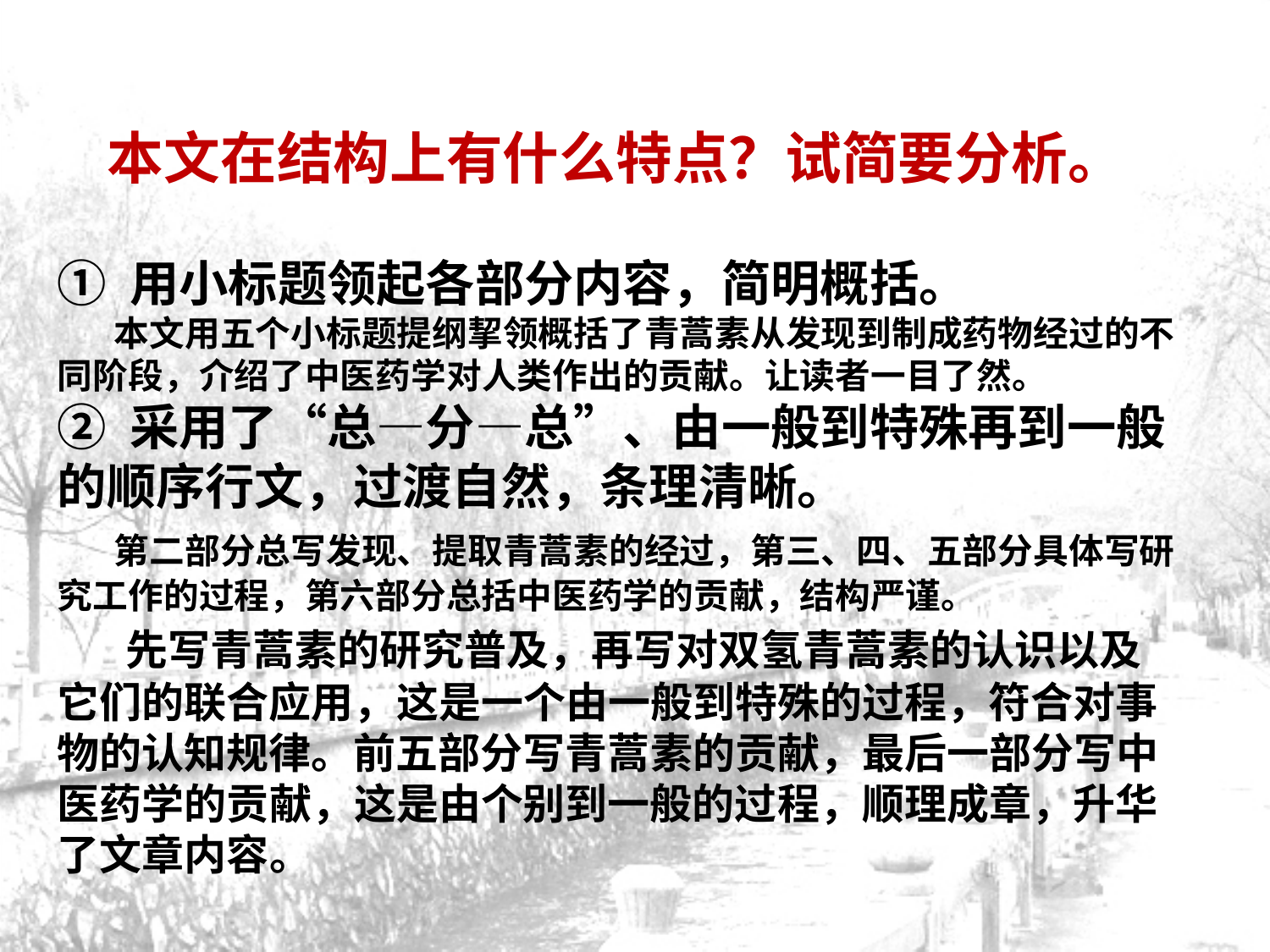

本文在结构上有什么特点？试简要分析。
① 用小标题领起各部分内容，简明概括。
      本文用五个小标题提纲挈领概括了青蒿素从发现到制成药物经过的不同阶段，介绍了中医药学对人类作出的贡献。让读者一目了然。
② 采用了“总—分—总”、由一般到特殊再到一般的顺序行文，过渡自然，条理清晰。
    第二部分总写发现、提取青蒿素的经过，第三、四、五部分具体写研究工作的过程，第六部分总括中医药学的贡献，结构严谨。
     先写青蒿素的研究普及，再写对双氢青蒿素的认识以及它们的联合应用，这是一个由一般到特殊的过程，符合对事物的认知规律。前五部分写青蒿素的贡献，最后一部分写中医药学的贡献，这是由个别到一般的过程，顺理成章，升华了文章内容。